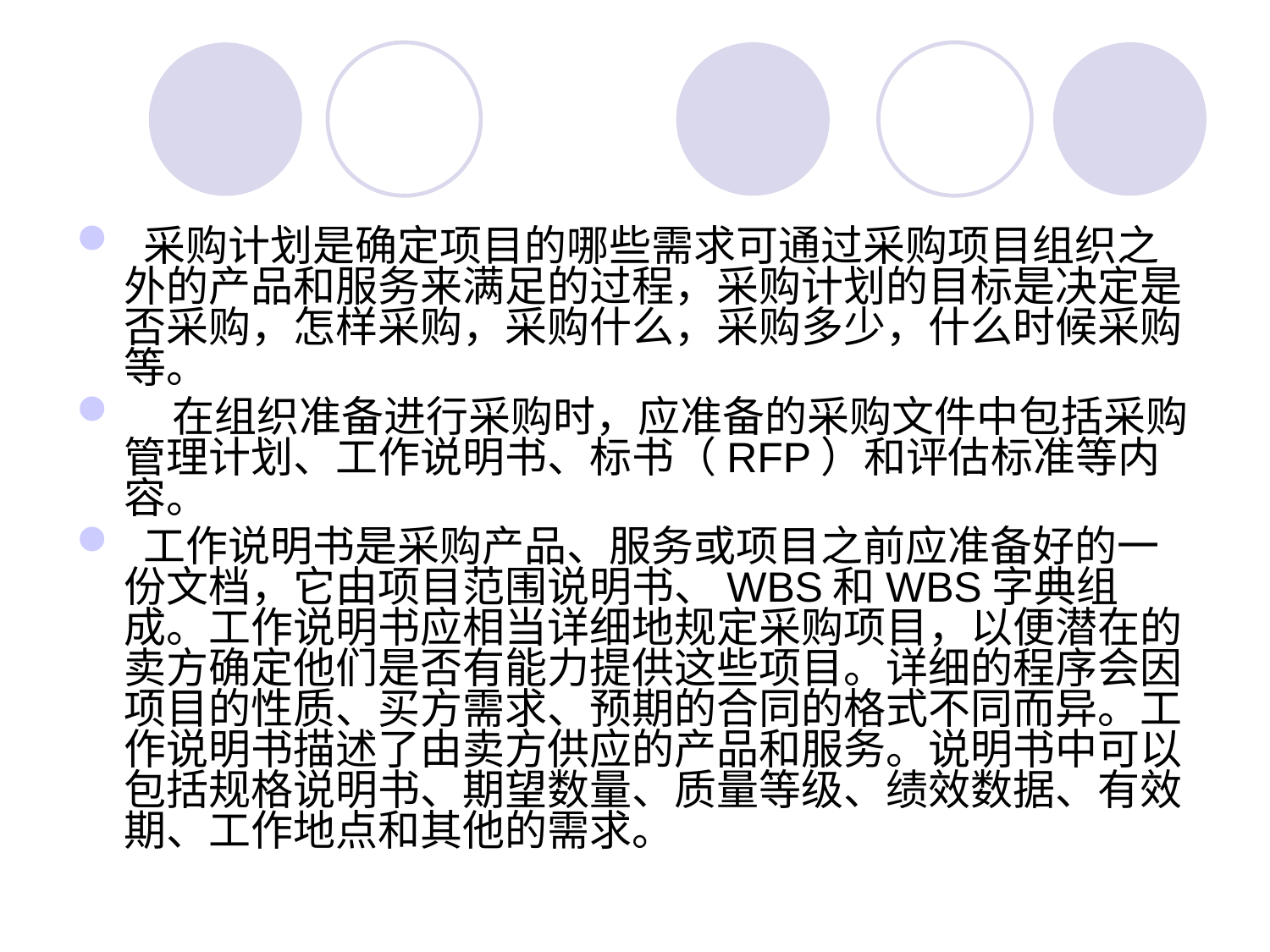

#
 采购计划是确定项目的哪些需求可通过采购项目组织之外的产品和服务来满足的过程，采购计划的目标是决定是否采购，怎样采购，采购什么，采购多少，什么时候采购等。
    在组织准备进行采购时，应准备的采购文件中包括采购管理计划、工作说明书、标书（RFP）和评估标准等内容。
 工作说明书是采购产品、服务或项目之前应准备好的一份文档，它由项目范围说明书、WBS和WBS字典组成。工作说明书应相当详细地规定采购项目，以便潜在的卖方确定他们是否有能力提供这些项目。详细的程序会因项目的性质、买方需求、预期的合同的格式不同而异。工作说明书描述了由卖方供应的产品和服务。说明书中可以包括规格说明书、期望数量、质量等级、绩效数据、有效期、工作地点和其他的需求。